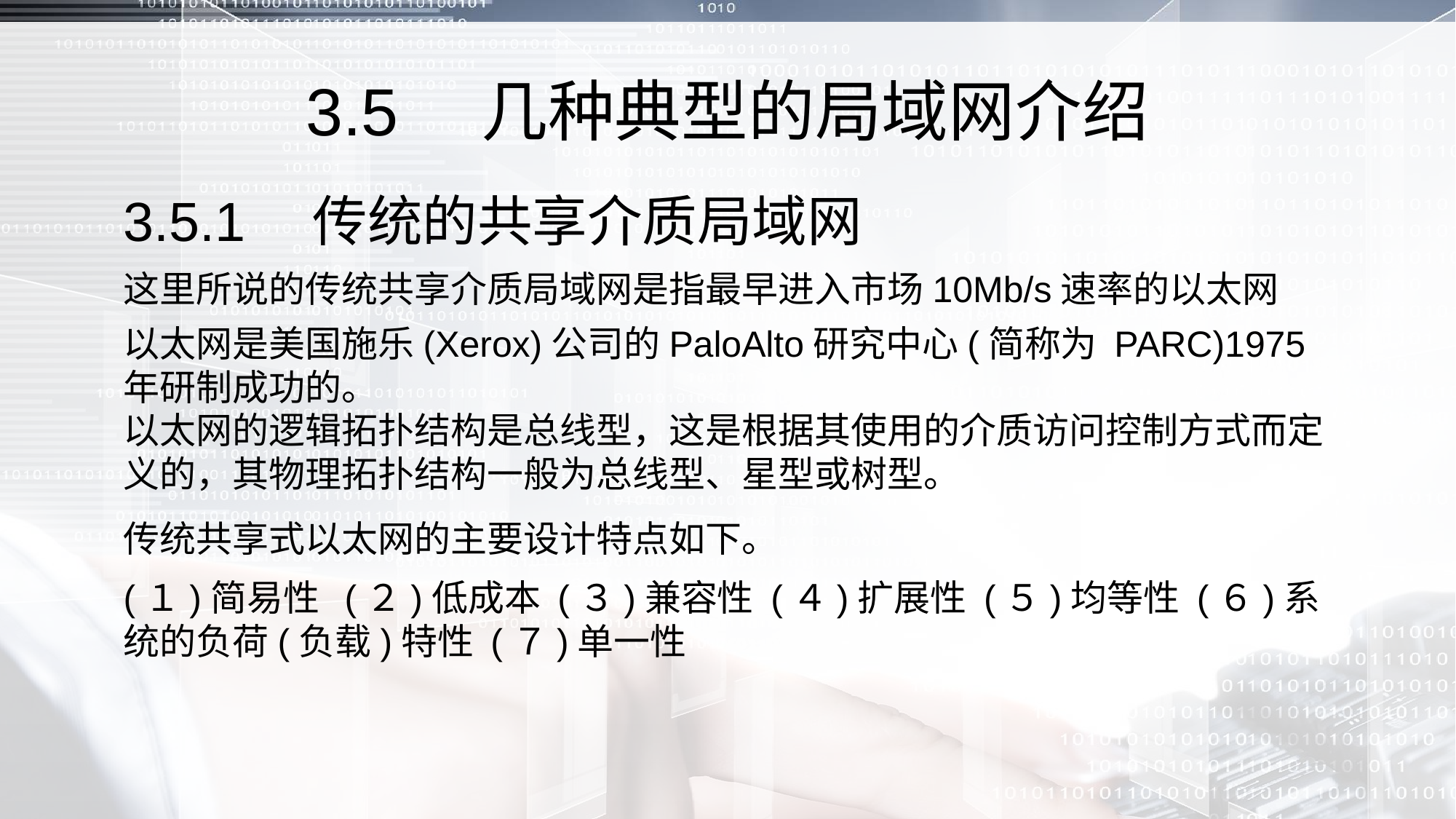

# 3.5　几种典型的局域网介绍
3.5.1　传统的共享介质局域网
这里所说的传统共享介质局域网是指最早进入市场10Mb/s速率的以太网
以太网是美国施乐(Xerox)公司的PaloAlto研究中心(简称为 PARC)1975年研制成功的。
以太网的逻辑拓扑结构是总线型，这是根据其使用的介质访问控制方式而定义的，其物理拓扑结构一般为总线型、星型或树型。
传统共享式以太网的主要设计特点如下。
(１)简易性  (２)低成本 (３)兼容性 (４)扩展性 (５)均等性 (６)系统的负荷(负载)特性 (７)单一性